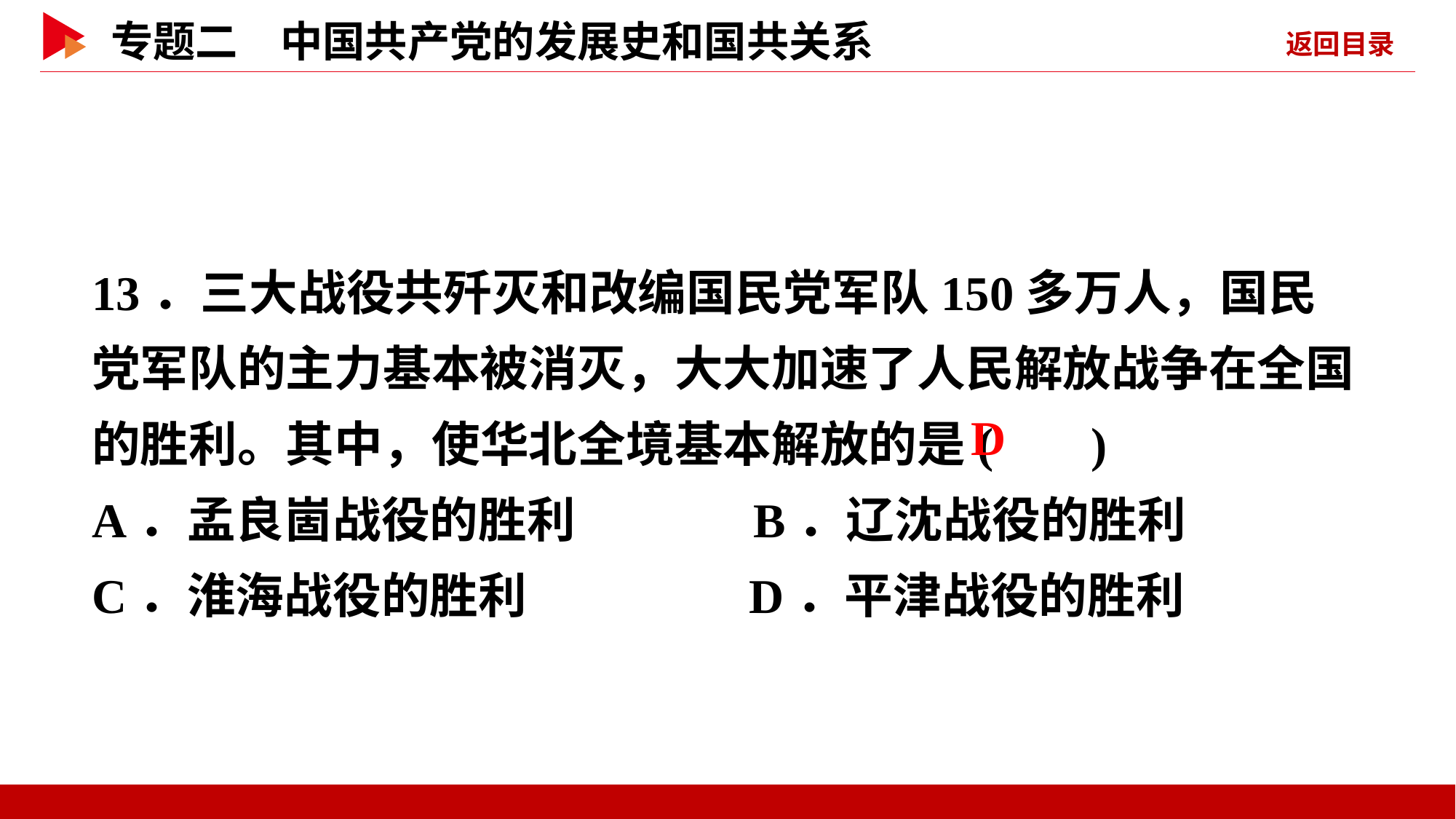

13．三大战役共歼灭和改编国民党军队150多万人，国民党军队的主力基本被消灭，大大加速了人民解放战争在全国的胜利。其中，使华北全境基本解放的是(        )
A．孟良崮战役的胜利               B．辽沈战役的胜利
C．淮海战役的胜利                   D．平津战役的胜利
   D